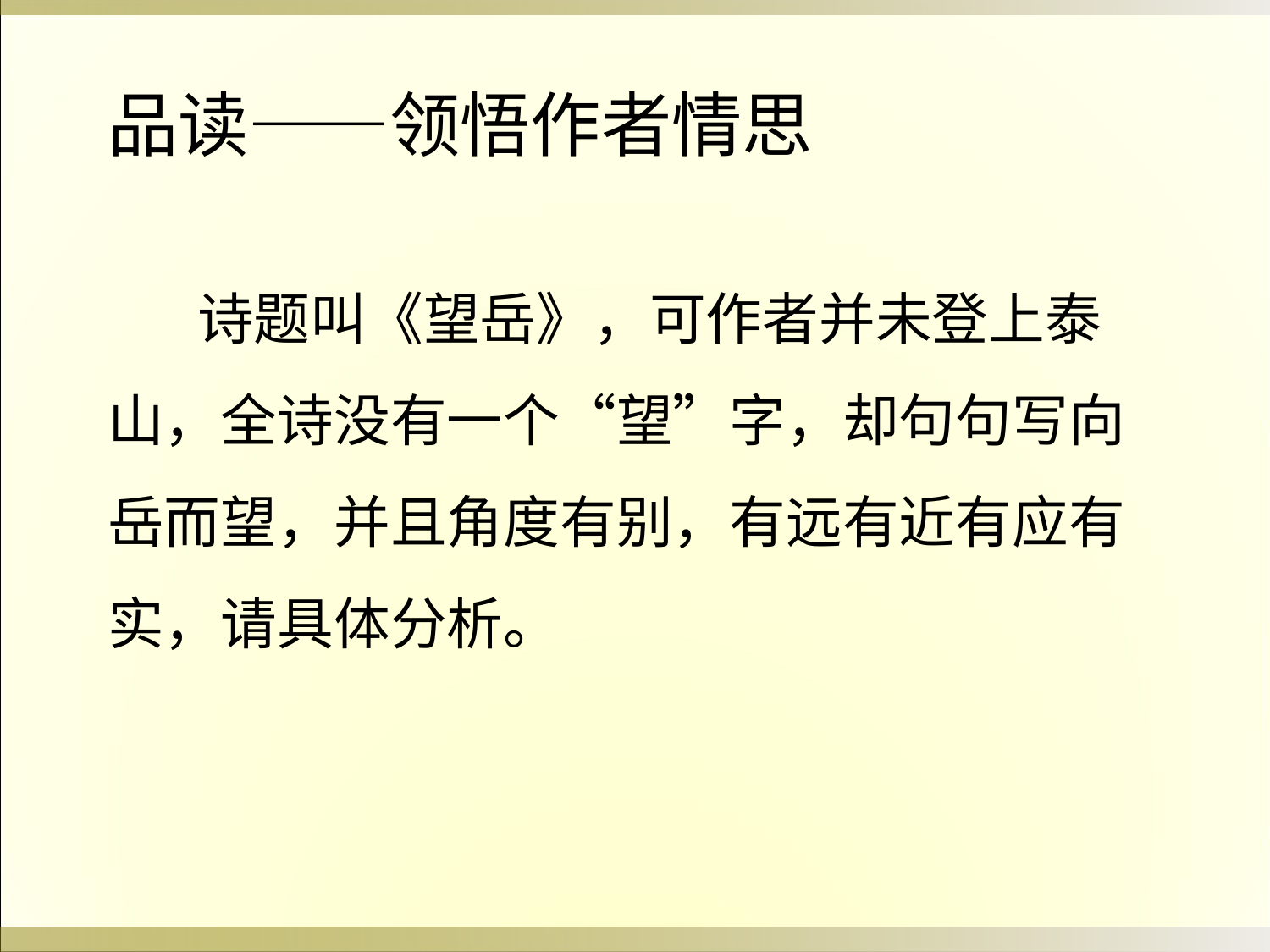

品读——领悟作者情思

      诗题叫《望岳》，可作者并未登上泰山，全诗没有一个“望”字，却句句写向岳而望，并且角度有别，有远有近有应有实，请具体分析。